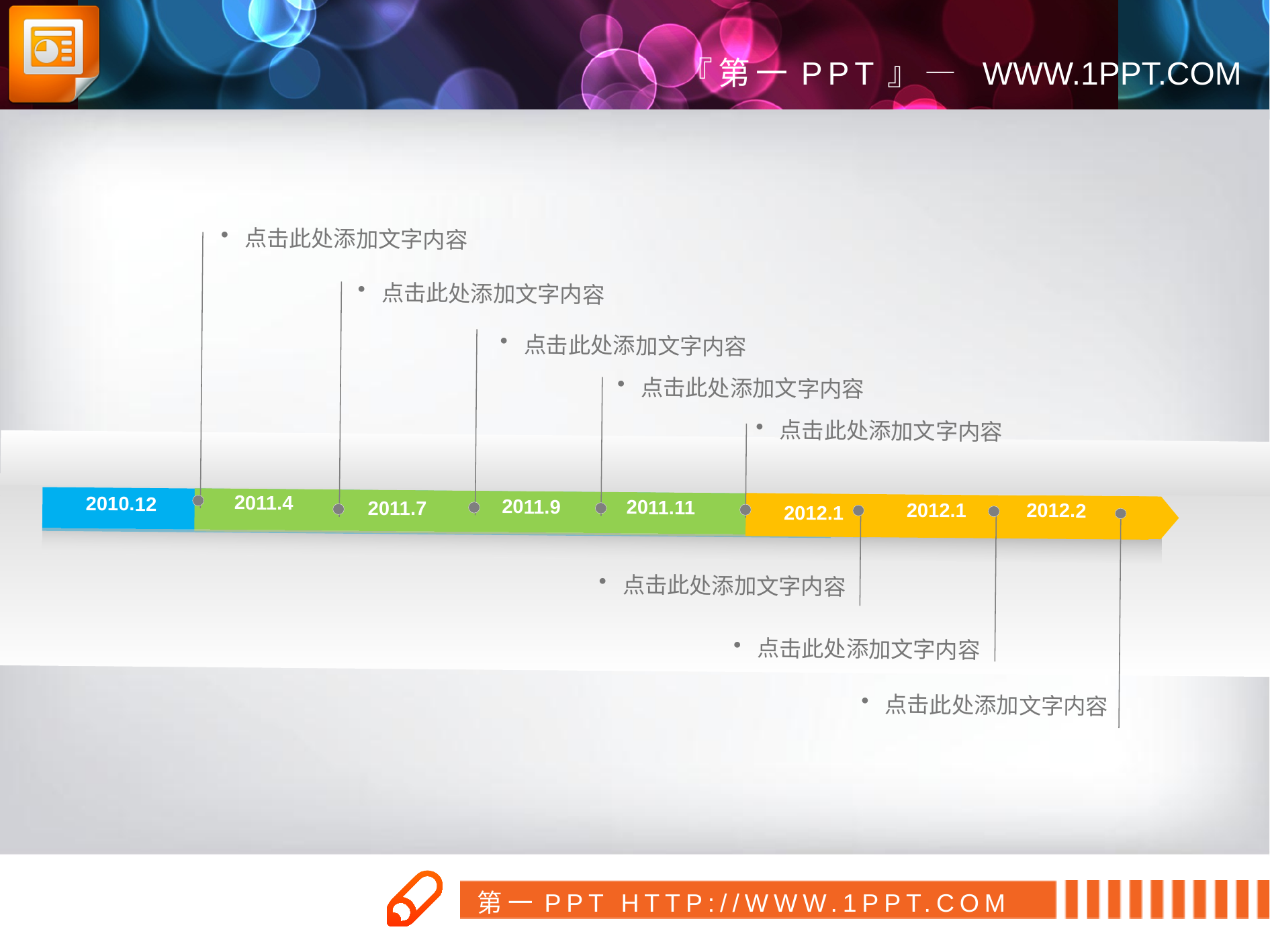

点击此处添加文字内容

点击此处添加文字内容

点击此处添加文字内容

点击此处添加文字内容

点击此处添加文字内容

2011.4
2010.12
2011.9
2011.11

2011.7

2012.1
2012.2

2012.1

点击此处添加文字内容
点击此处添加文字内容
点击此处添加文字内容